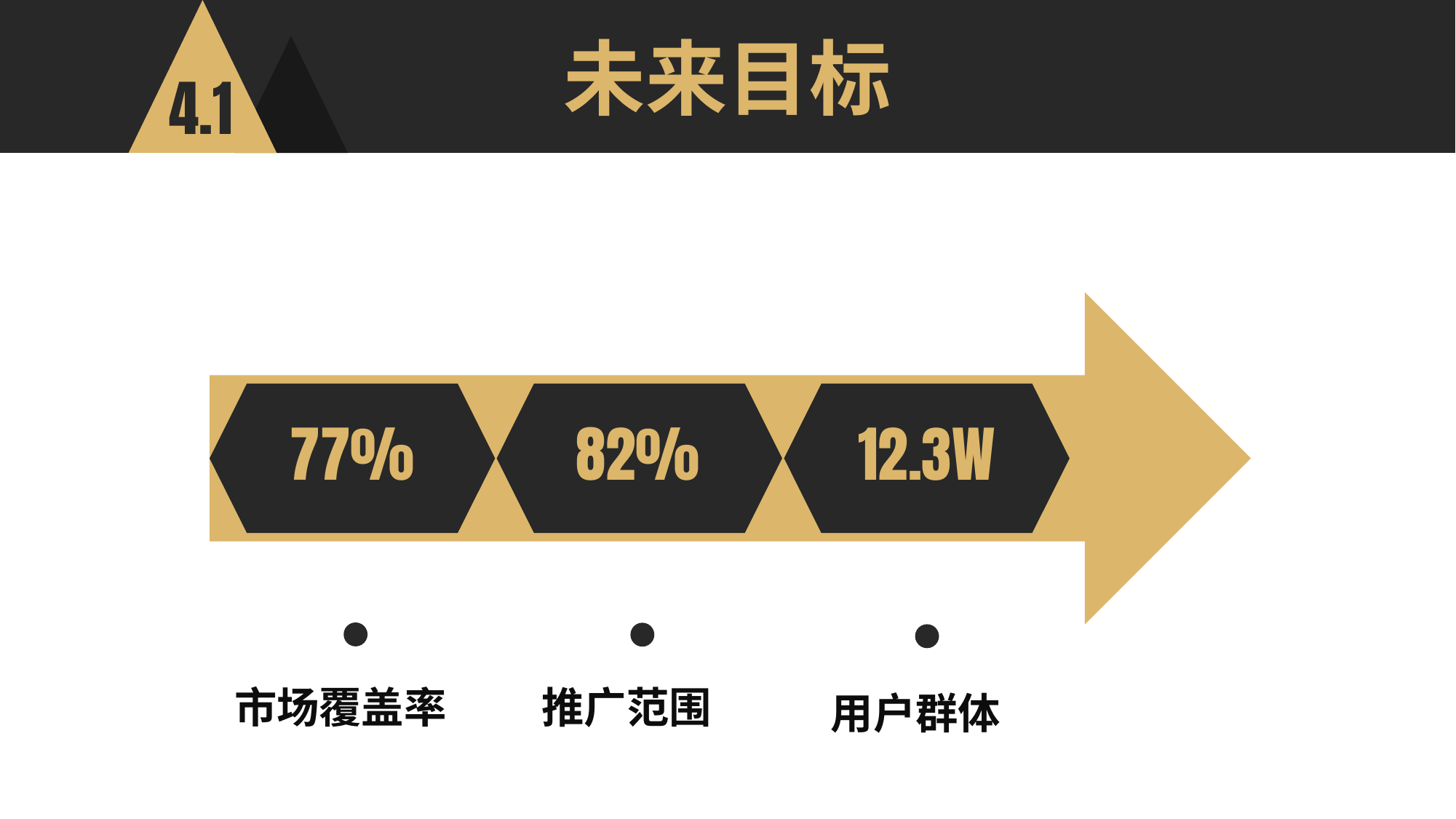

未来目标

4.1

77%

82%

12.3W

市场覆盖率
推广范围
用户群体